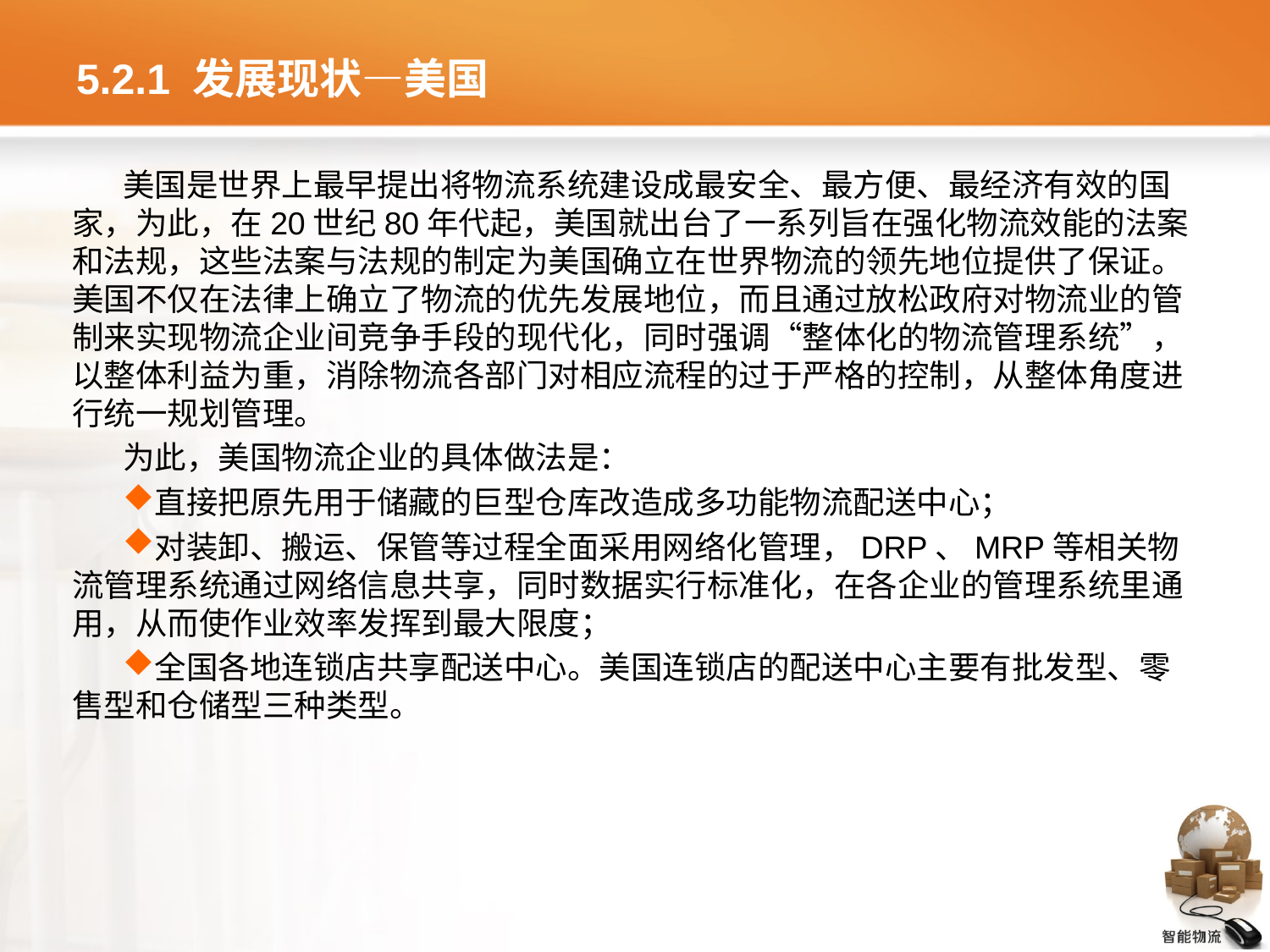

# 5.2.1 发展现状—美国
美国是世界上最早提出将物流系统建设成最安全、最方便、最经济有效的国家，为此，在20世纪80年代起，美国就出台了一系列旨在强化物流效能的法案和法规，这些法案与法规的制定为美国确立在世界物流的领先地位提供了保证。美国不仅在法律上确立了物流的优先发展地位，而且通过放松政府对物流业的管制来实现物流企业间竞争手段的现代化，同时强调“整体化的物流管理系统”，以整体利益为重，消除物流各部门对相应流程的过于严格的控制，从整体角度进行统一规划管理。
为此，美国物流企业的具体做法是：
直接把原先用于储藏的巨型仓库改造成多功能物流配送中心；
对装卸、搬运、保管等过程全面采用网络化管理，DRP、MRP等相关物流管理系统通过网络信息共享，同时数据实行标准化，在各企业的管理系统里通用，从而使作业效率发挥到最大限度；
全国各地连锁店共享配送中心。美国连锁店的配送中心主要有批发型、零售型和仓储型三种类型。